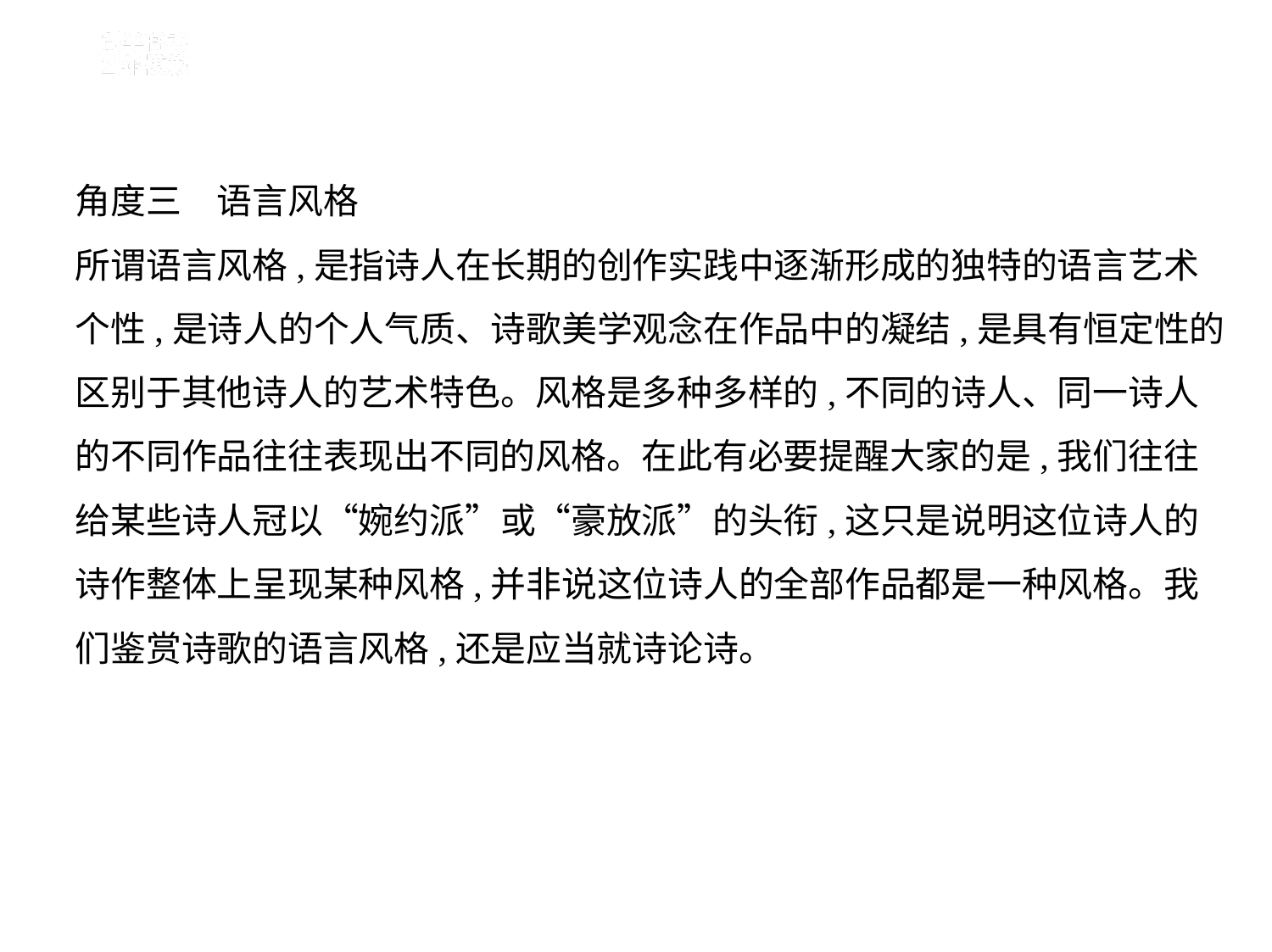

角度三　语言风格
所谓语言风格,是指诗人在长期的创作实践中逐渐形成的独特的语言艺术
个性,是诗人的个人气质、诗歌美学观念在作品中的凝结,是具有恒定性的
区别于其他诗人的艺术特色。风格是多种多样的,不同的诗人、同一诗人
的不同作品往往表现出不同的风格。在此有必要提醒大家的是,我们往往
给某些诗人冠以“婉约派”或“豪放派”的头衔,这只是说明这位诗人的
诗作整体上呈现某种风格,并非说这位诗人的全部作品都是一种风格。我
们鉴赏诗歌的语言风格,还是应当就诗论诗。